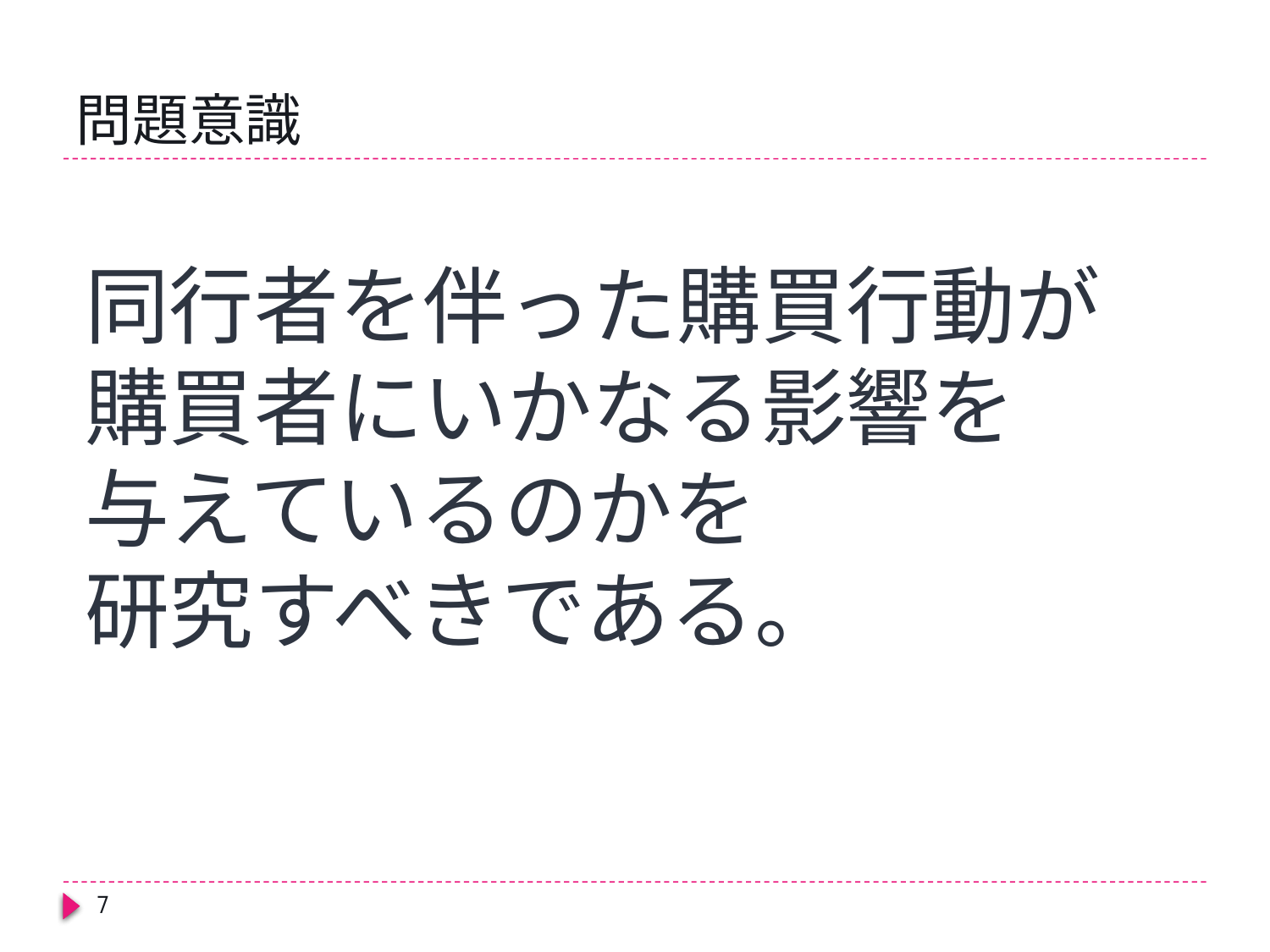

# 問題意識
同行者を伴った購買行動が
購買者にいかなる影響を
与えているのかを
研究すべきである。
7